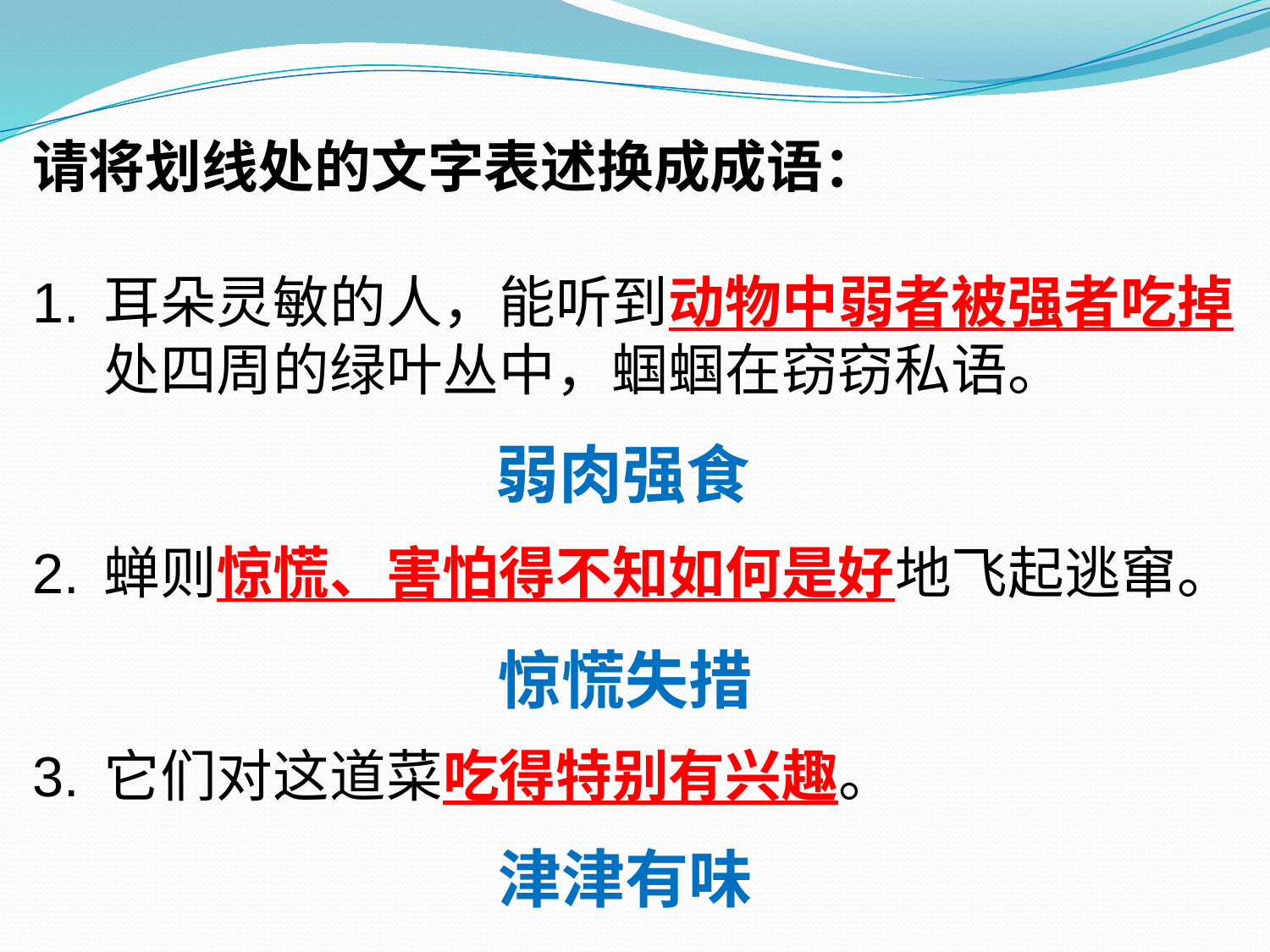

请将划线处的文字表述换成成语：

耳朵灵敏的人，能听到动物中弱者被强者吃掉处四周的绿叶丛中，蝈蝈在窃窃私语。

蝉则惊慌、害怕得不知如何是好地飞起逃窜。

它们对这道菜吃得特别有兴趣。

弱肉强食
惊慌失措
津津有味